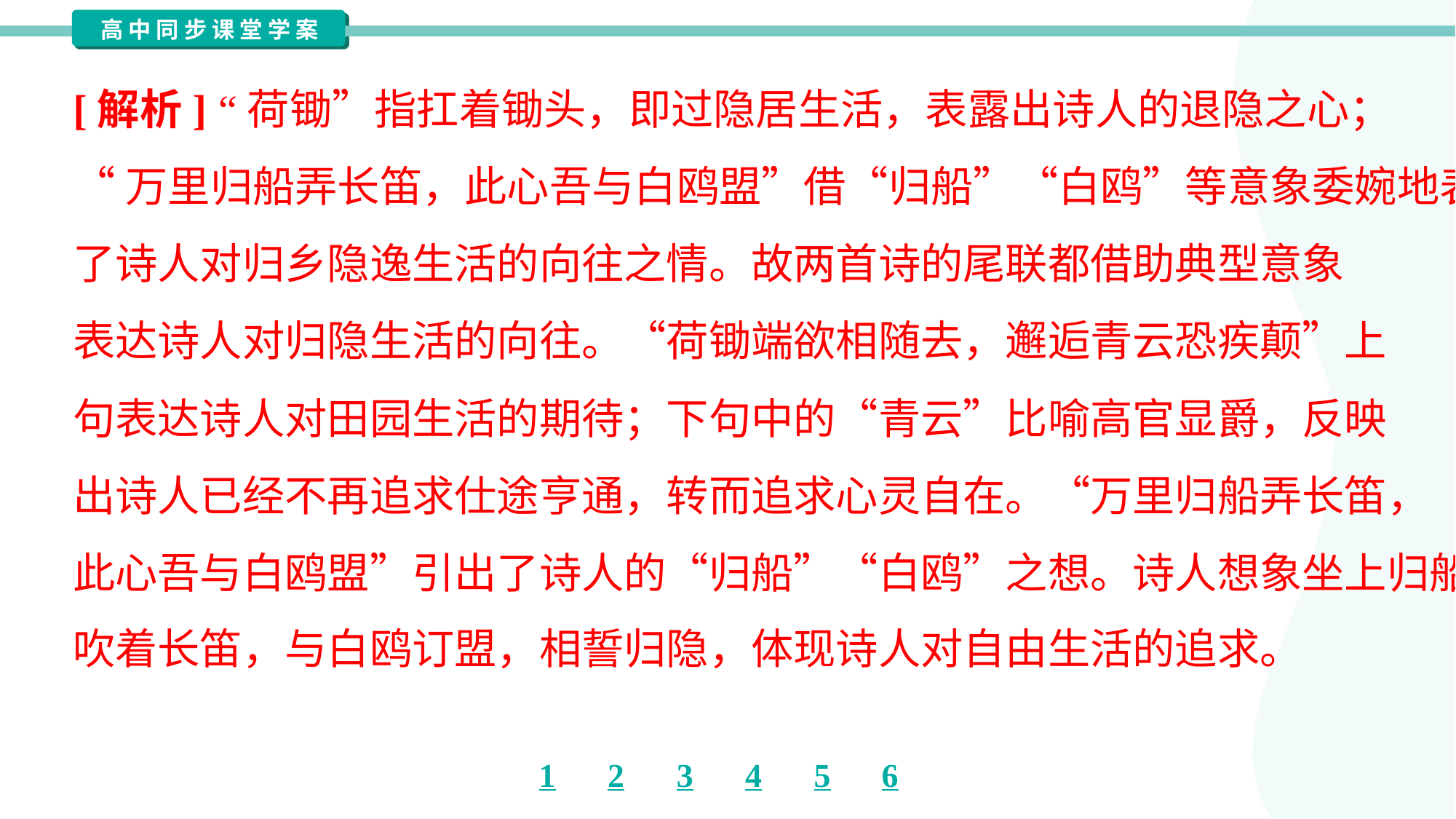

[解析] “荷锄”指扛着锄头，即过隐居生活，表露出诗人的退隐之心；
“万里归船弄长笛，此心吾与白鸥盟”借“归船”“白鸥”等意象委婉地表达
了诗人对归乡隐逸生活的向往之情。故两首诗的尾联都借助典型意象
表达诗人对归隐生活的向往。“荷锄端欲相随去，邂逅青云恐疾颠”上
句表达诗人对田园生活的期待；下句中的“青云”比喻高官显爵，反映
出诗人已经不再追求仕途亨通，转而追求心灵自在。“万里归船弄长笛，
此心吾与白鸥盟”引出了诗人的“归船”“白鸥”之想。诗人想象坐上归船，
吹着长笛，与白鸥订盟，相誓归隐，体现诗人对自由生活的追求。